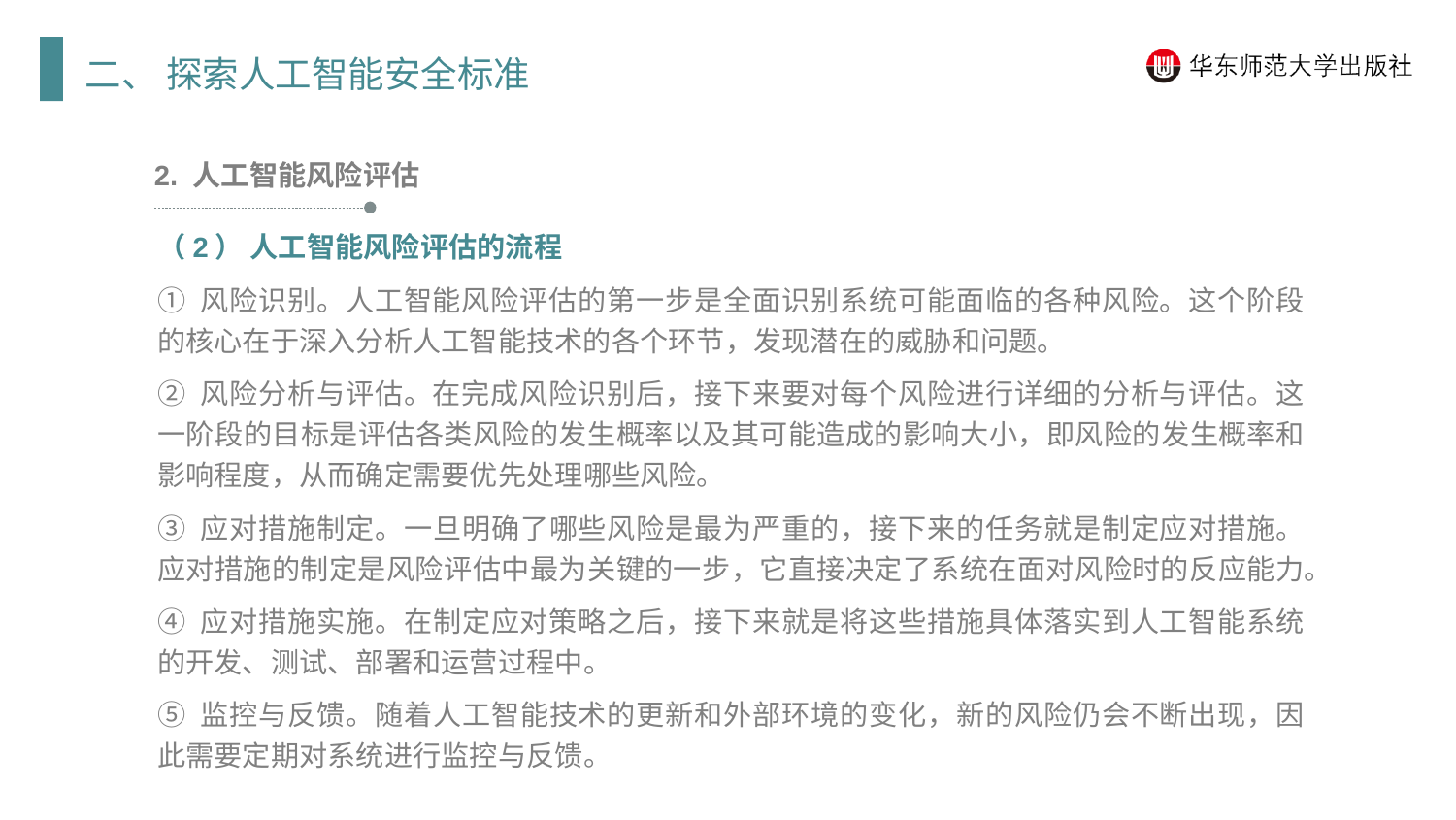

二、 探索人工智能安全标准
2. 人工智能风险评估
（2） 人工智能风险评估的流程
① 风险识别。人工智能风险评估的第一步是全面识别系统可能面临的各种风险。这个阶段的核心在于深入分析人工智能技术的各个环节，发现潜在的威胁和问题。
② 风险分析与评估。在完成风险识别后，接下来要对每个风险进行详细的分析与评估。这一阶段的目标是评估各类风险的发生概率以及其可能造成的影响大小，即风险的发生概率和影响程度，从而确定需要优先处理哪些风险。
③ 应对措施制定。一旦明确了哪些风险是最为严重的，接下来的任务就是制定应对措施。应对措施的制定是风险评估中最为关键的一步，它直接决定了系统在面对风险时的反应能力。
④ 应对措施实施。在制定应对策略之后，接下来就是将这些措施具体落实到人工智能系统的开发、测试、部署和运营过程中。
⑤ 监控与反馈。随着人工智能技术的更新和外部环境的变化，新的风险仍会不断出现，因此需要定期对系统进行监控与反馈。